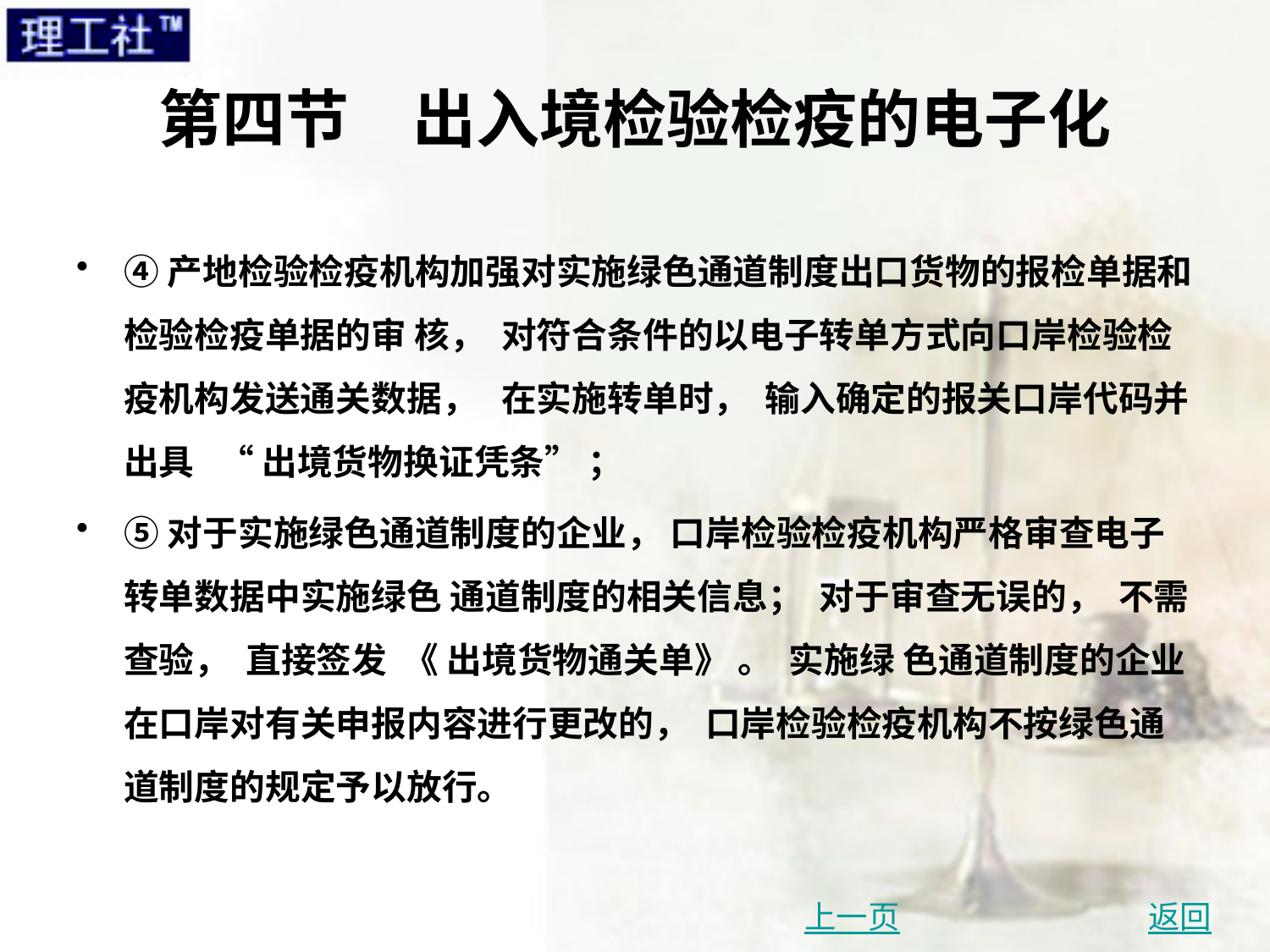

# 第四节　出入境检验检疫的电子化
④产地检验检疫机构加强对实施绿色通道制度出口货物的报检单据和检验检疫单据的审 核，  对符合条件的以电子转单方式向口岸检验检疫机构发送通关数据，   在实施转单时，  输入确定的报关口岸代码并出具   “ 出境货物换证凭条” ；
⑤对于实施绿色通道制度的企业， 口岸检验检疫机构严格审查电子转单数据中实施绿色 通道制度的相关信息；  对于审查无误的，  不需查验，  直接签发  《 出境货物通关单》 。  实施绿 色通道制度的企业在口岸对有关申报内容进行更改的，  口岸检验检疫机构不按绿色通道制度的规定予以放行。

上一页
返回